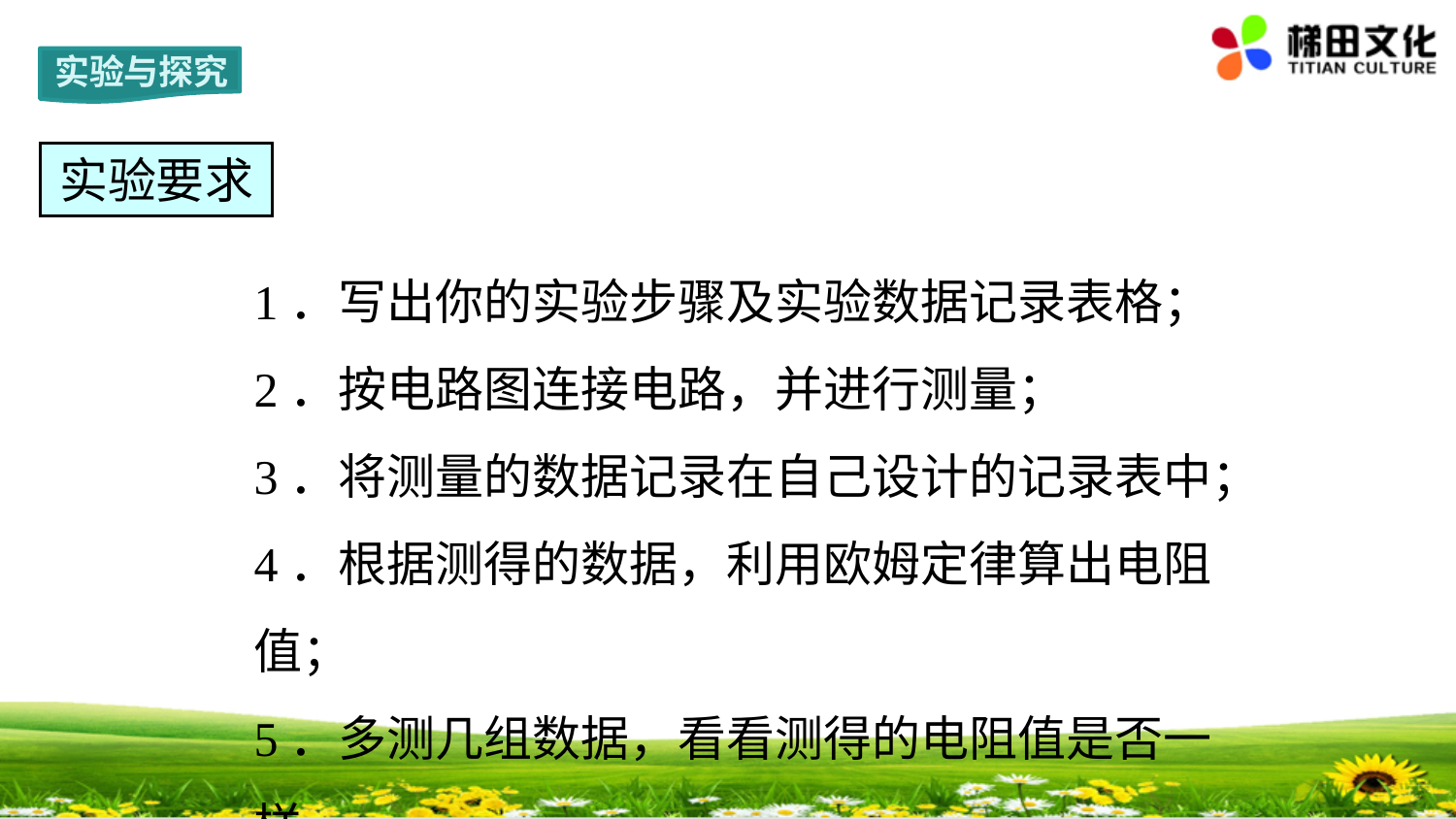

实验与探究

实验要求
1．写出你的实验步骤及实验数据记录表格；
2．按电路图连接电路，并进行测量；
3．将测量的数据记录在自己设计的记录表中；
4．根据测得的数据，利用欧姆定律算出电阻值；
5．多测几组数据，看看测得的电阻值是否一样。